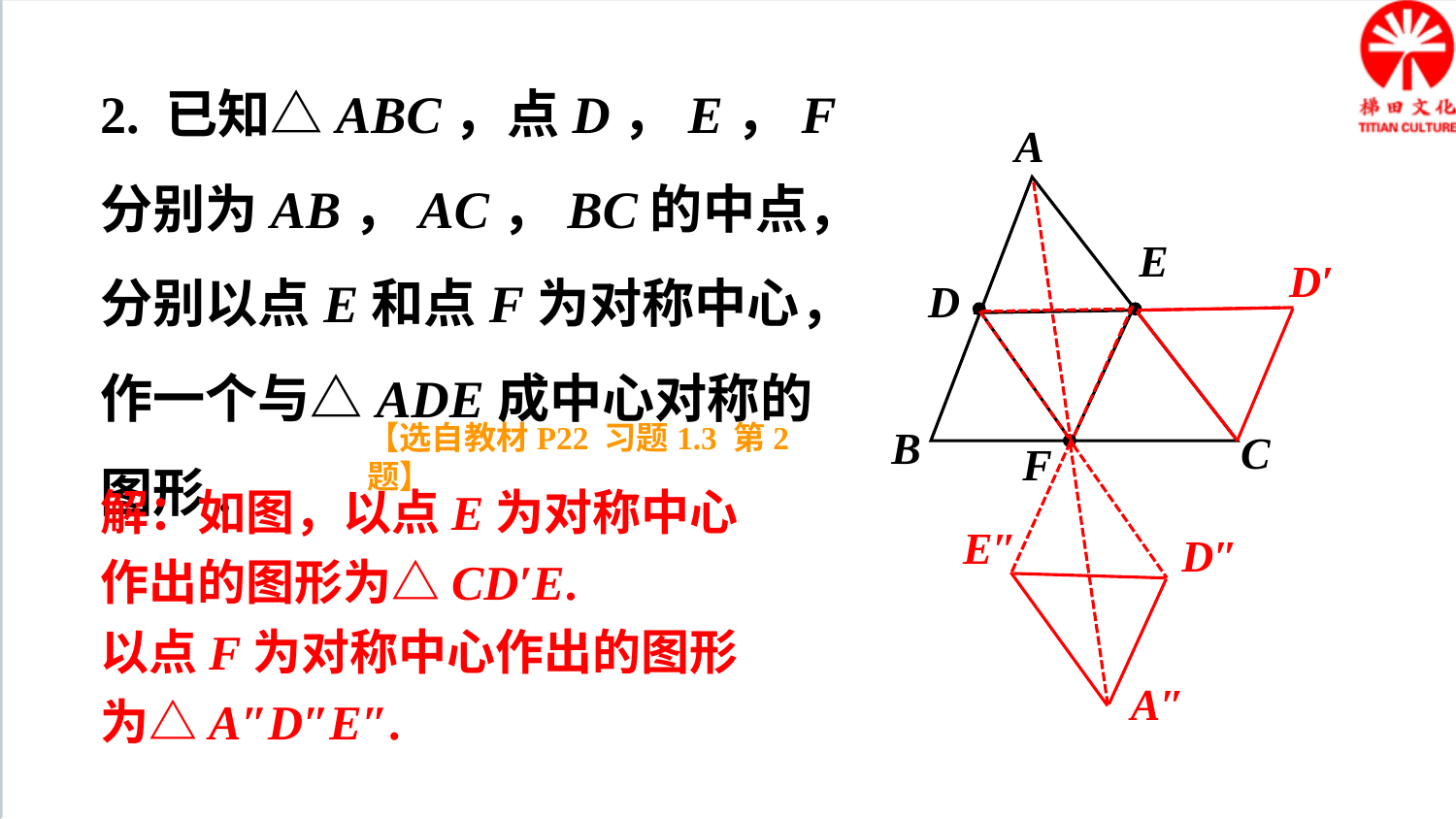

2. 已知△ABC，点D，E，F分别为AB，AC，BC的中点，分别以点E和点F为对称中心，作一个与△ADE成中心对称的图形.
A

E
D

B
C
F

D′
【选自教材P22 习题1.3 第2题】
解：如图，以点E为对称中心作出的图形为△CD′E.
以点F为对称中心作出的图形为△A″D″E″.
E″
D″
A″